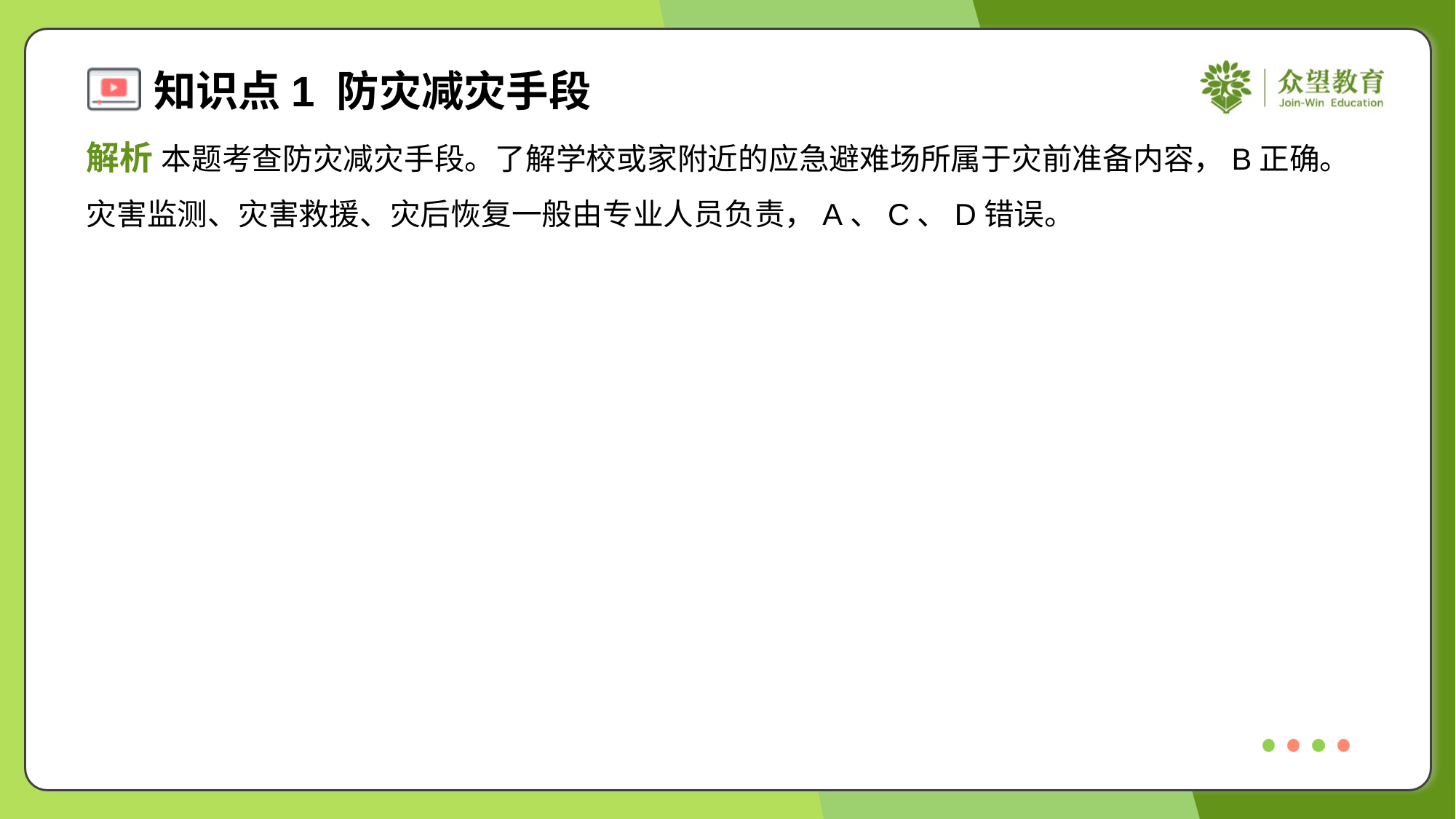

解析 本题考查防灾减灾手段。了解学校或家附近的应急避难场所属于灾前准备内容，B正确。
灾害监测、灾害救援、灾后恢复一般由专业人员负责，A、C、D错误。